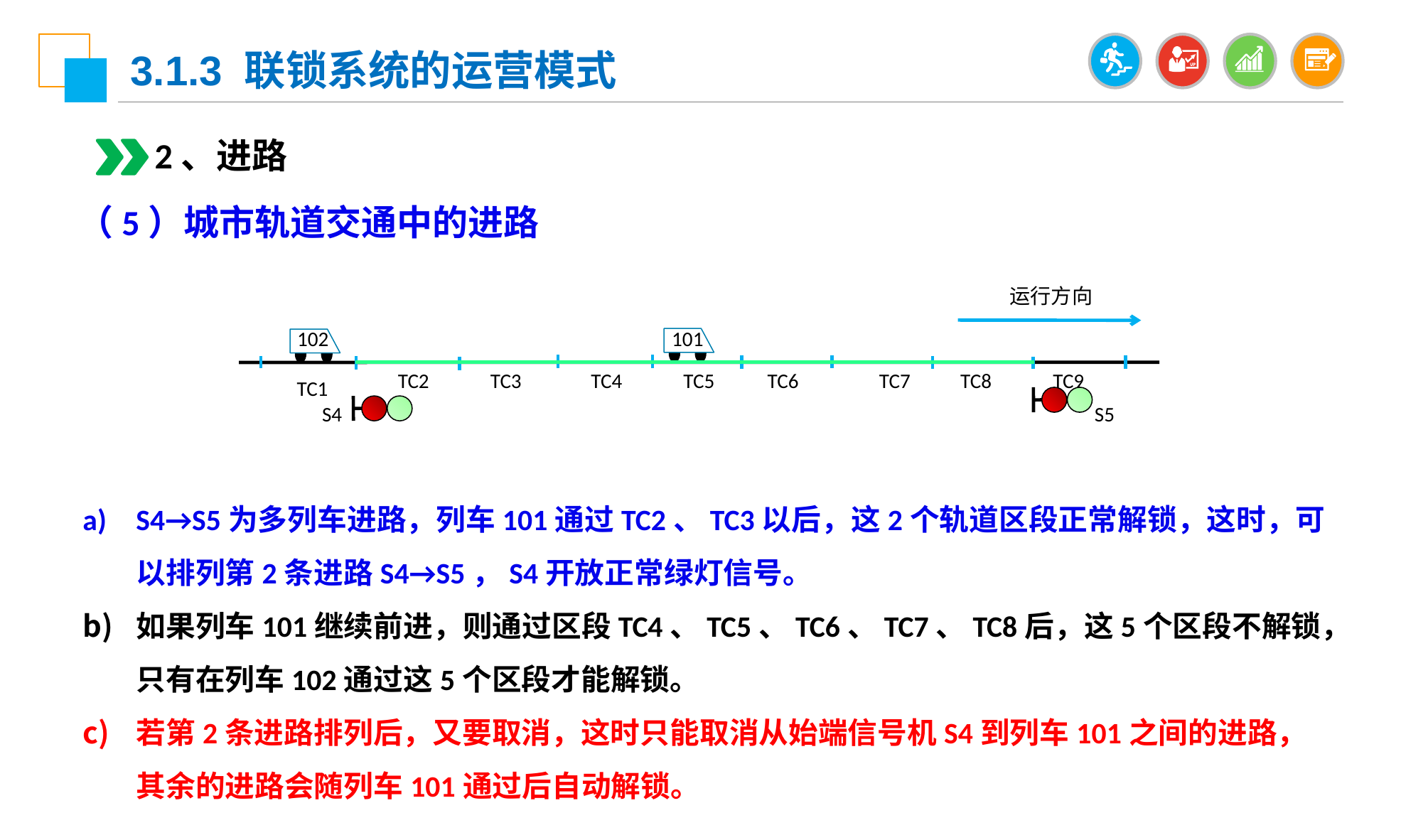

3.1.3 联锁系统的运营模式
2、进路

（5）城市轨道交通中的进路
 运行方向
102
101

 TC1

TC2
TC3
TC4
TC5
TC6
TC7
TC8
TC9

S4
S5

S4→S5为多列车进路，列车101通过TC2、TC3以后，这2个轨道区段正常解锁，这时，可以排列第2条进路S4→S5，S4开放正常绿灯信号。
如果列车101继续前进，则通过区段TC4、TC5、TC6、TC7、TC8后，这5个区段不解锁，只有在列车102通过这5个区段才能解锁。
若第2条进路排列后，又要取消，这时只能取消从始端信号机S4到列车101之间的进路，其余的进路会随列车101通过后自动解锁。